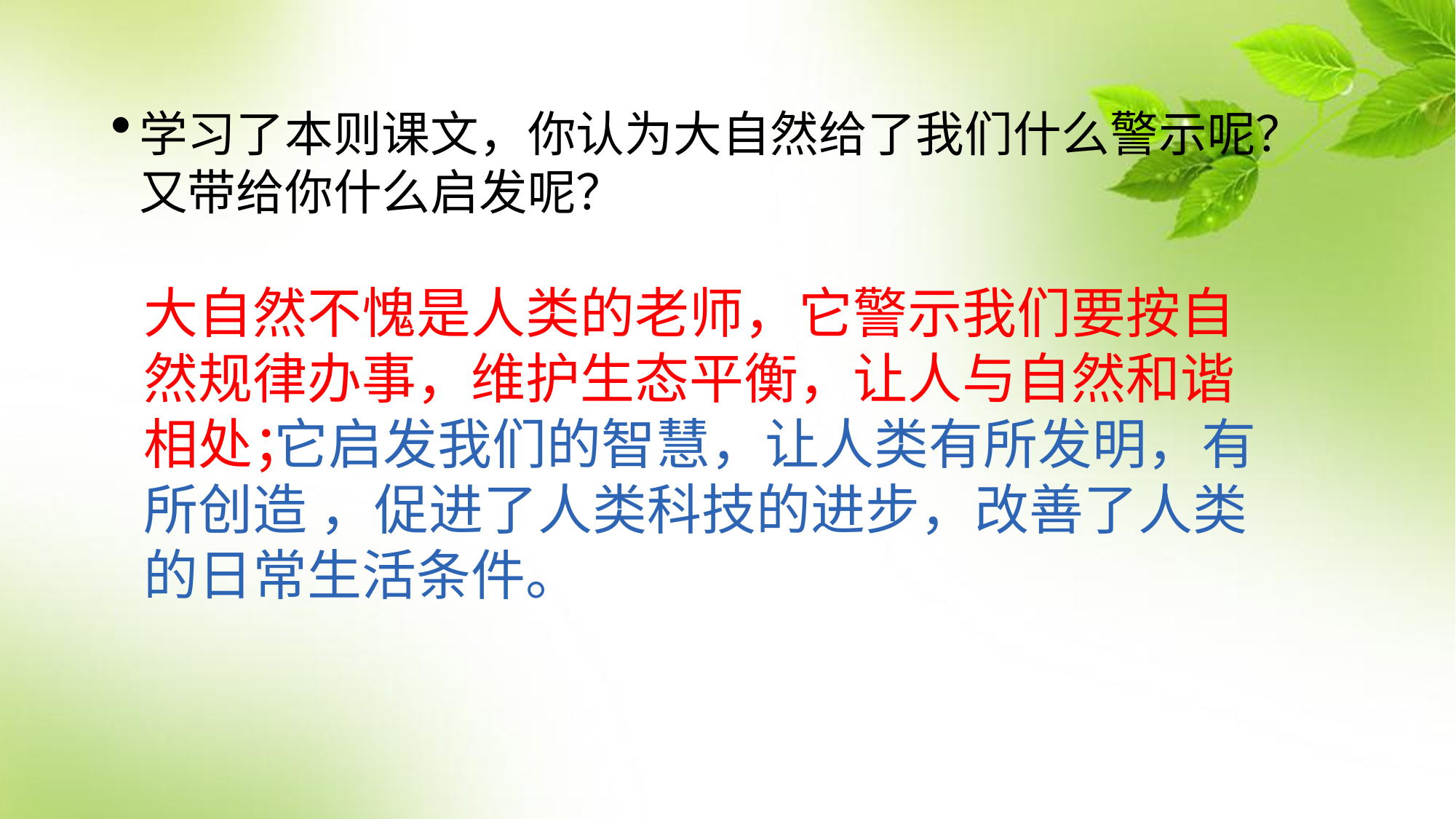

学习了本则课文，你认为大自然给了我们什么警示呢？又带给你什么启发呢？

大自然不愧是人类的老师，它警示我们要按自然规律办事，维护生态平衡，让人与自然和谐相处；
                    它启发我们的智慧，让人类有所发明，有所创造 ，促进了人类科技的进步，改善了人类的日常生活条件。